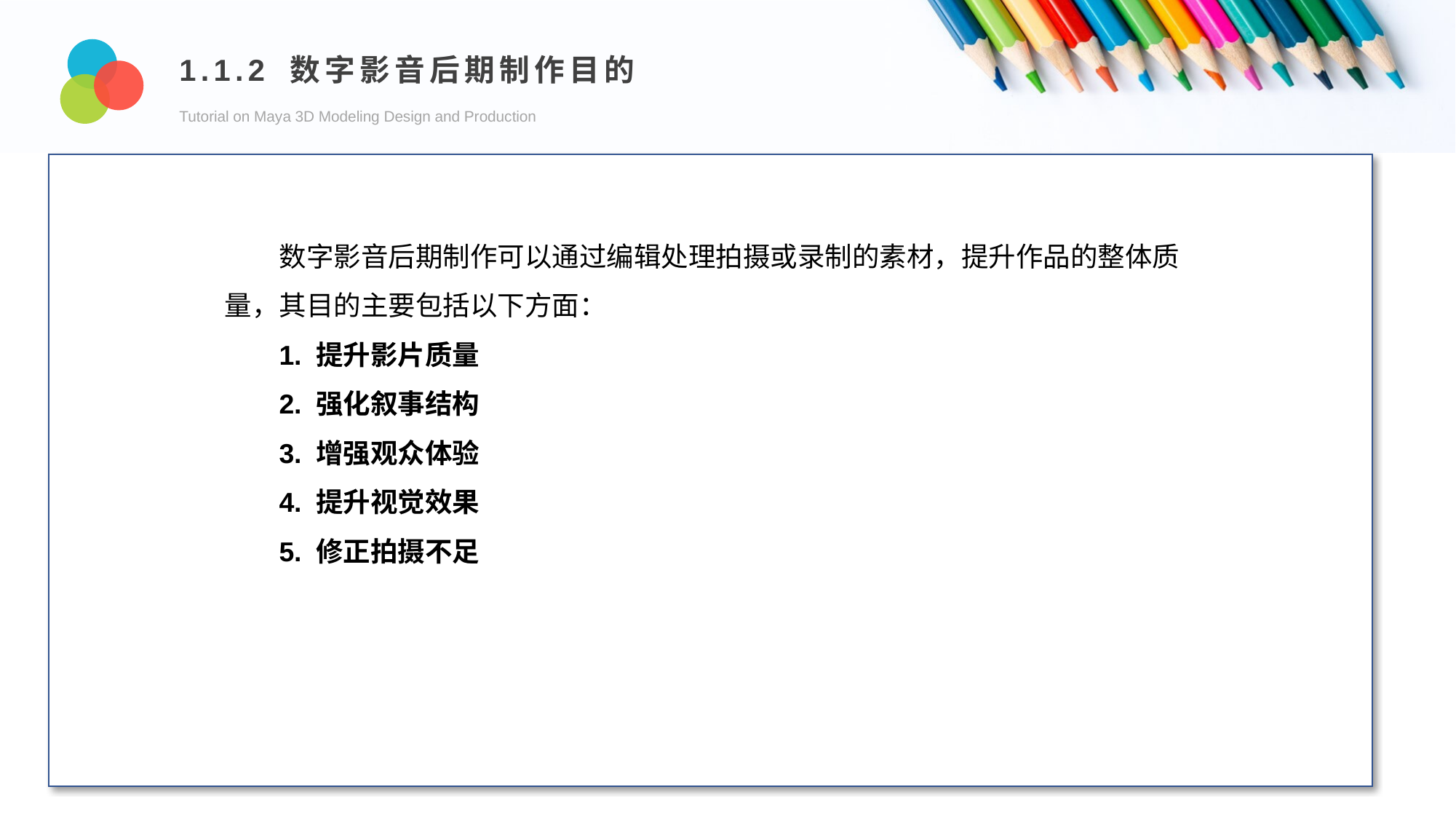

1.1.2 数字影音后期制作目的
Tutorial on Maya 3D Modeling Design and Production
Design and Production
数字影音后期制作可以通过编辑处理拍摄或录制的素材，提升作品的整体质量，其目的主要包括以下方面：
1. 提升影片质量
2. 强化叙事结构
3. 增强观众体验
4. 提升视觉效果
5. 修正拍摄不足